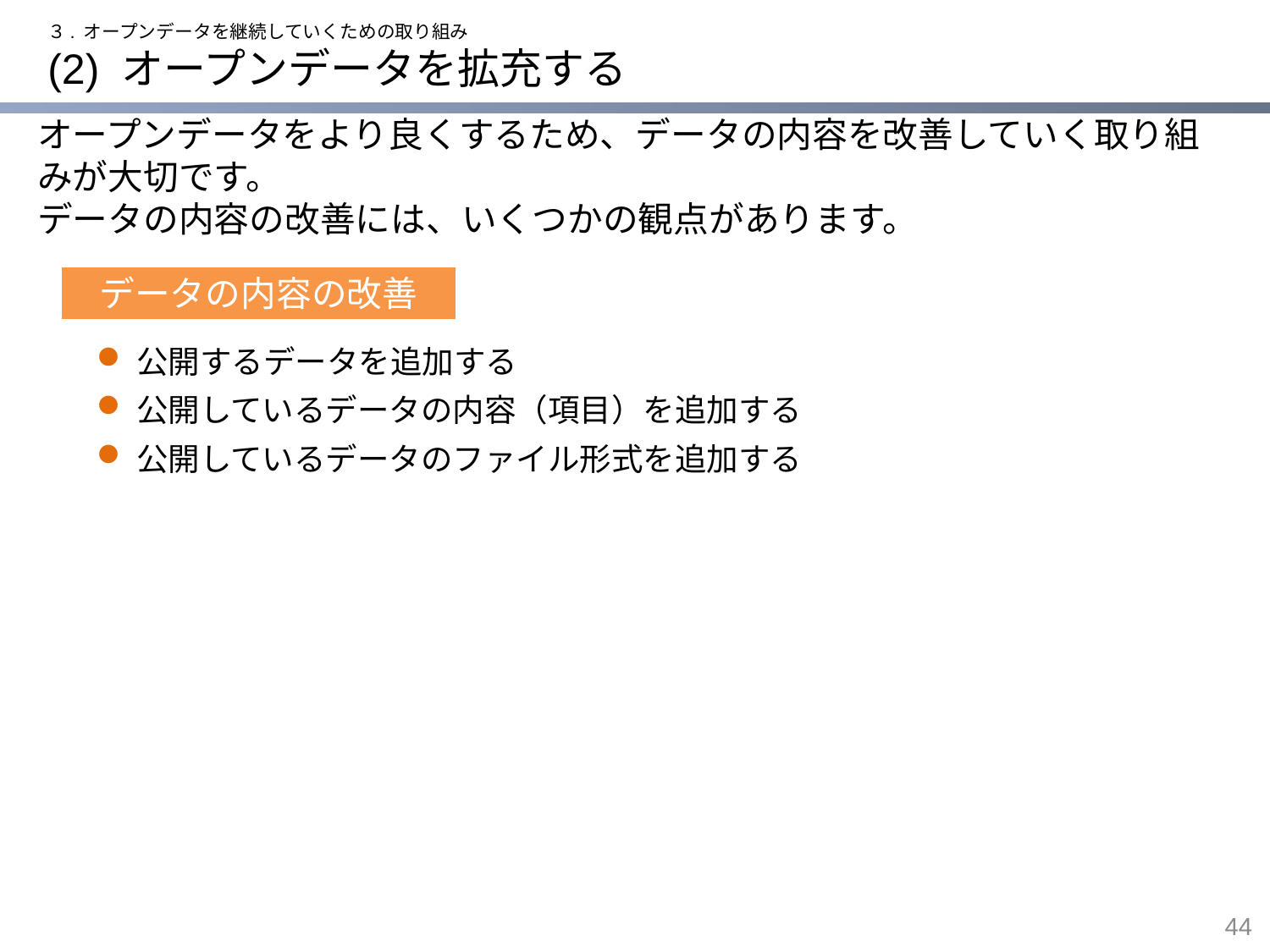

３. オープンデータを継続していくための取り組み
# (2) オープンデータを拡充する
オープンデータをより良くするため、データの内容を改善していく取り組みが大切です。
データの内容の改善には、いくつかの観点があります。
データの内容の改善
公開するデータを追加する
公開しているデータの内容（項目）を追加する
公開しているデータのファイル形式を追加する
44